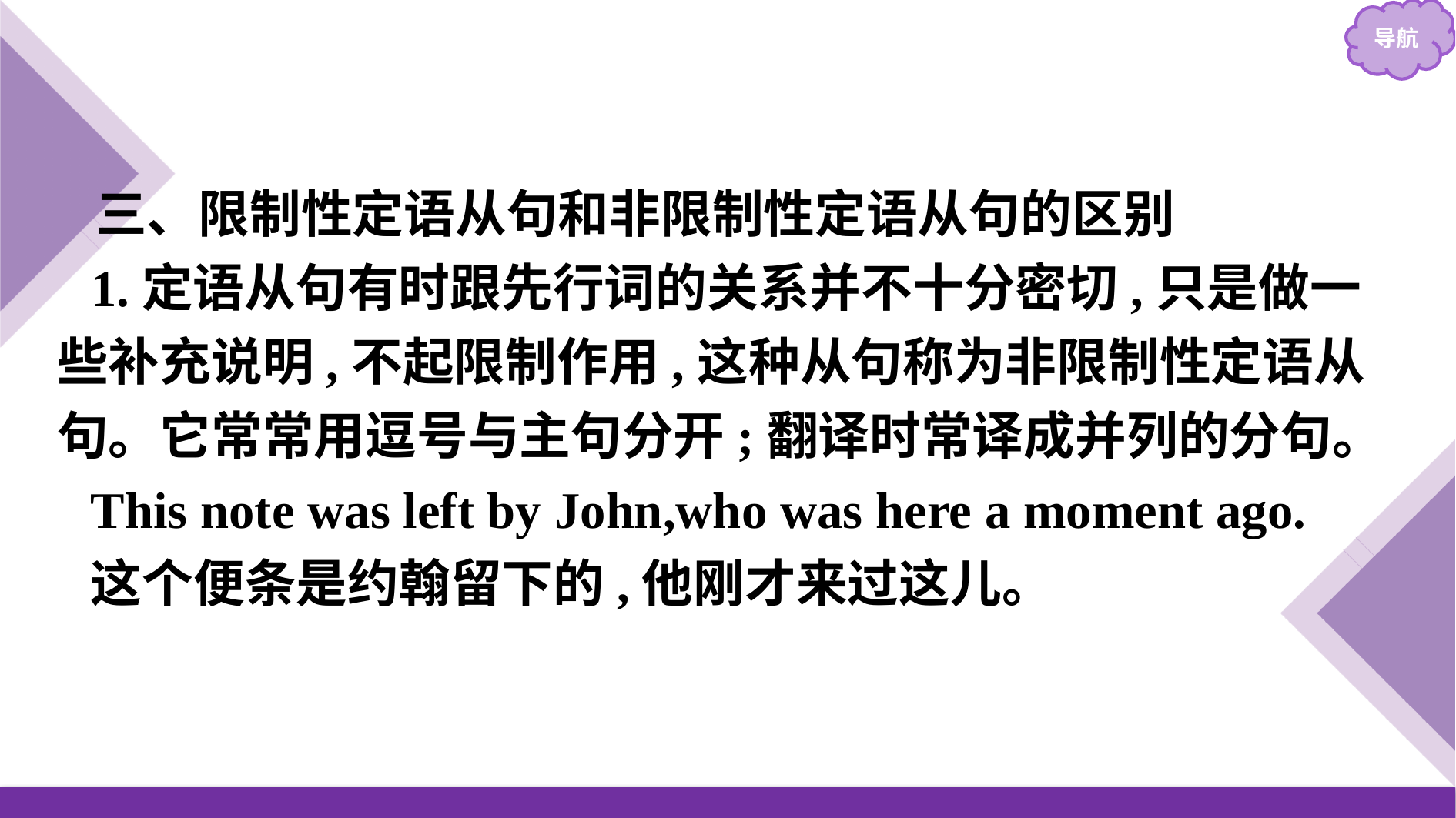

三、限制性定语从句和非限制性定语从句的区别
1.定语从句有时跟先行词的关系并不十分密切,只是做一些补充说明,不起限制作用,这种从句称为非限制性定语从句。它常常用逗号与主句分开;翻译时常译成并列的分句。
This note was left by John,who was here a moment ago.
这个便条是约翰留下的,他刚才来过这儿。